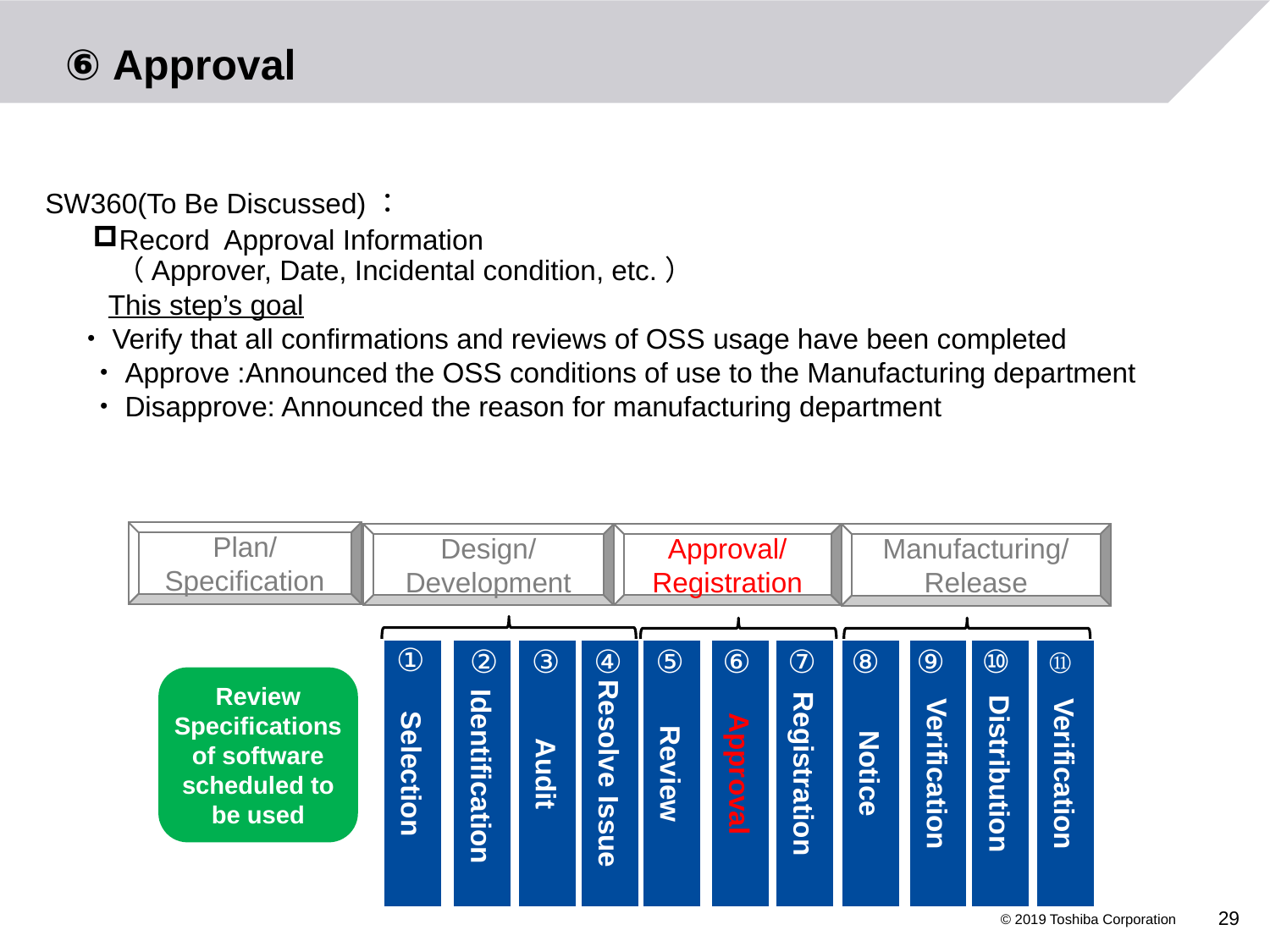

# ⑥ Approval
SW360(To Be Discussed)：
Record  Approval Information
（Approver, Date, Incidental condition, etc.）
　　This step’s goal
    ・Verify that all confirmations and reviews of OSS usage have been completed
      ・Approve :Announced the OSS conditions of use to the Manufacturing department
      ・Disapprove: Announced the reason for manufacturing department

Plan/
Specification
Approval/
Registration
Manufacturing/Release
Design/
Development

①
②
③
④
⑤
⑥
⑦
⑧
⑨
⑩
⑪
Selection
 Identification
Audit
Resolve Issue
Review
Approval
Registration
Notice
Verification
Distribution
Verification
Review Specifications of software scheduled to be used